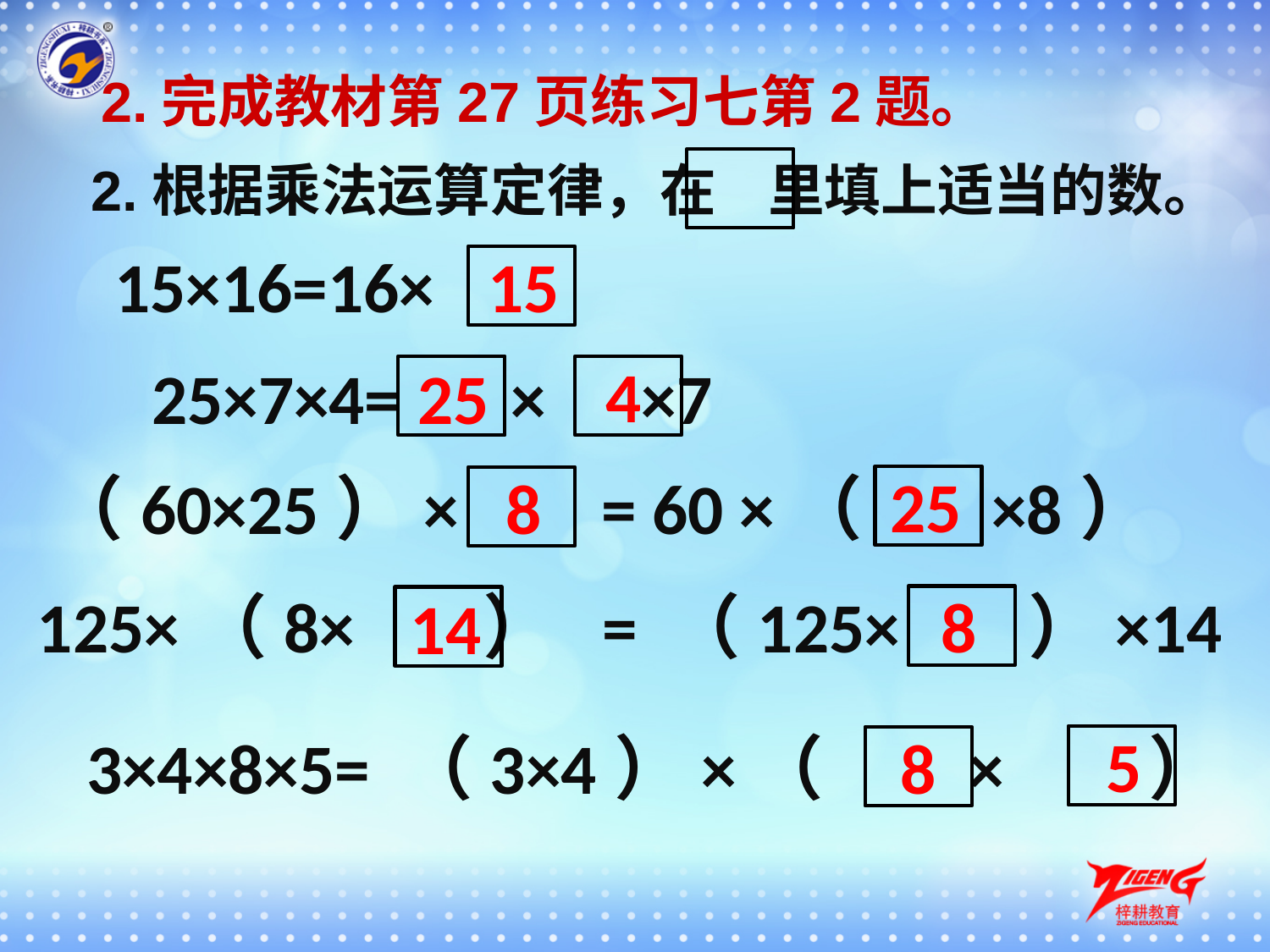

2.完成教材第27页练习七第2题。
2.根据乘法运算定律，在    里填上适当的数。

15×16=16×
15

4
25×7×4=       ×      ×7
25

25
（60×25）×         = 60 ×（       ×8）
8

125×（8×       ）  = （125×       ）×14
8
14

5
3×4×8×5= （3×4）×（        ×        ）
8